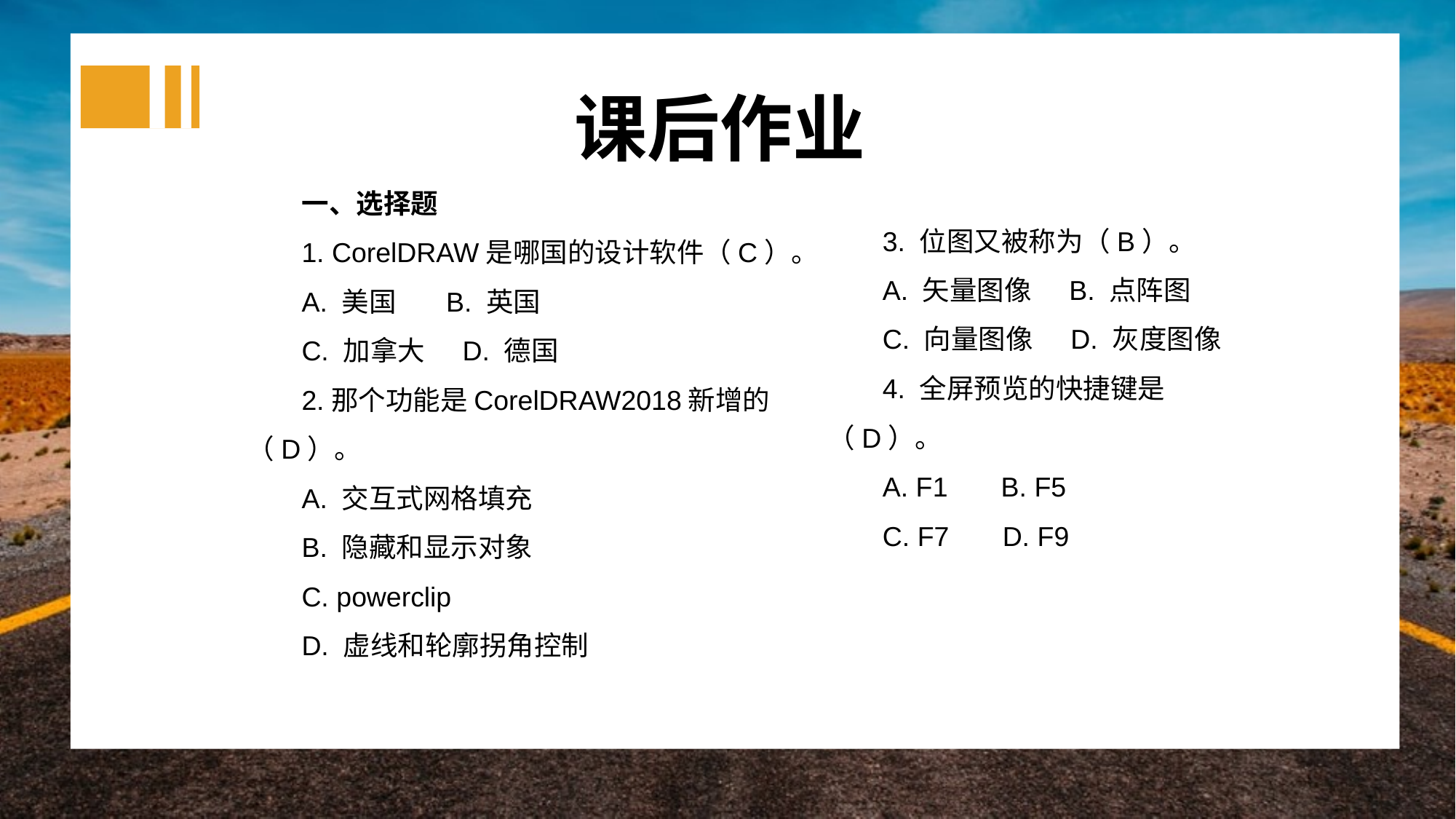

课后作业
一、选择题
1. CorelDRAW是哪国的设计软件（C）。
A. 美国       B. 英国
C. 加拿大     D. 德国
2.那个功能是CorelDRAW2018新增的（D）。
A. 交互式网格填充
B. 隐藏和显示对象
C. powerclip
D. 虚线和轮廓拐角控制
3. 位图又被称为（B）。
A. 矢量图像     B. 点阵图
C. 向量图像     D. 灰度图像
4. 全屏预览的快捷键是（D）。
A. F1       B. F5
C. F7       D. F9